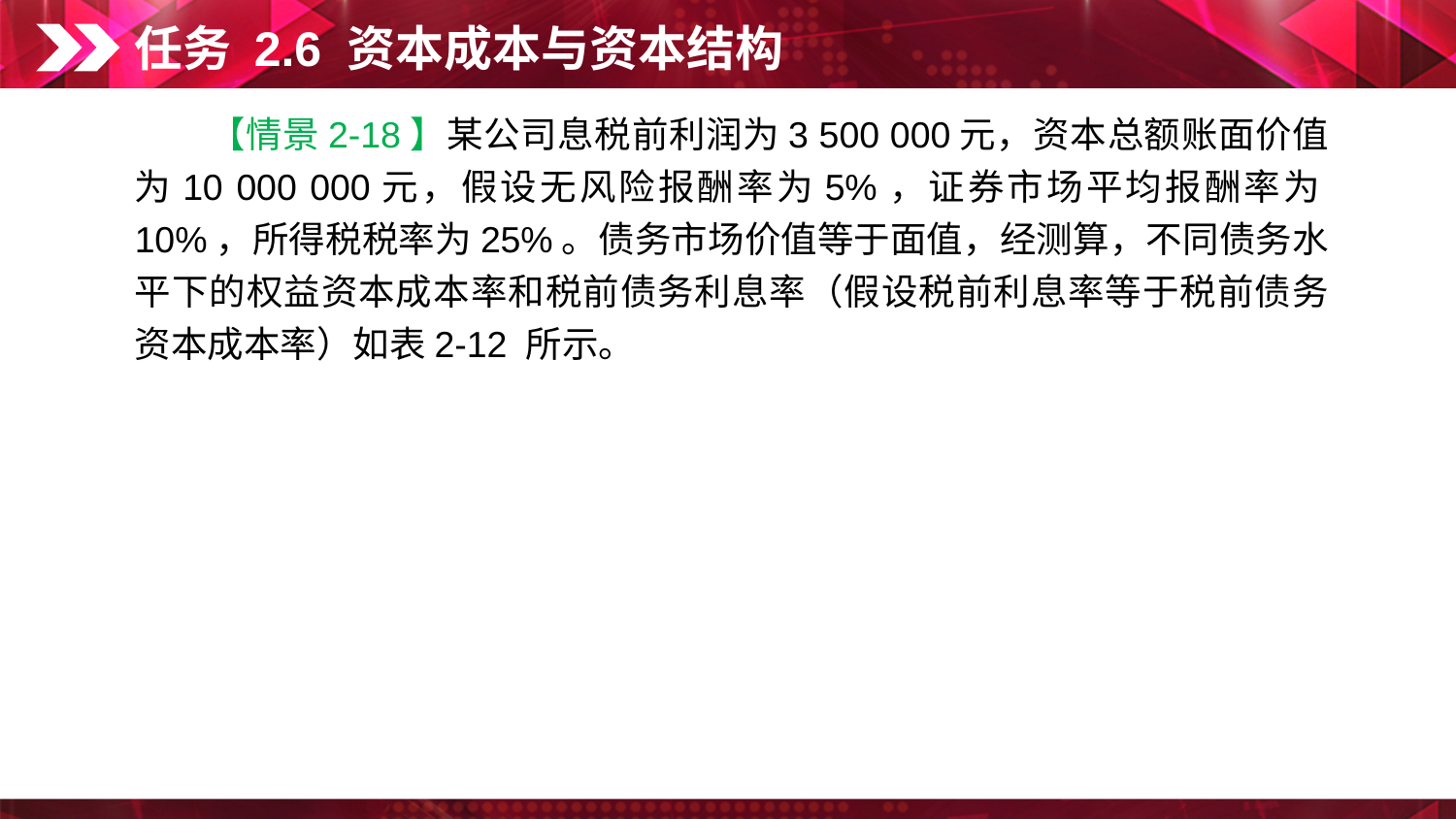

任务 2.6 资本成本与资本结构

　　【情景2-18】某公司息税前利润为3 500 000元，资本总额账面价值为10 000 000元，假设无风险报酬率为5%，证券市场平均报酬率为10%，所得税税率为25%。债务市场价值等于面值，经测算，不同债务水平下的权益资本成本率和税前债务利息率（假设税前利息率等于税前债务资本成本率）如表2-12 所示。